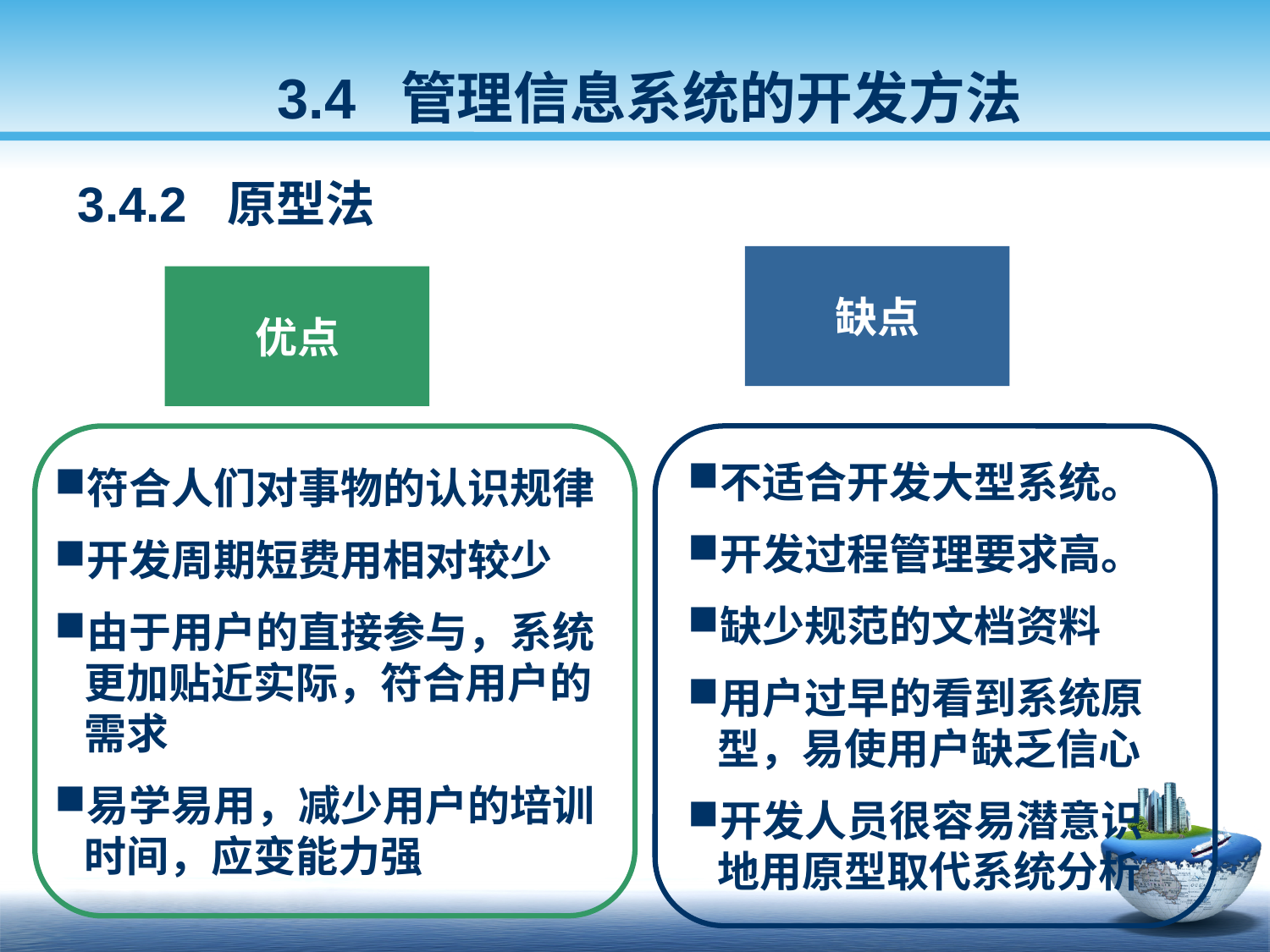

3.4  管理信息系统的开发方法
3.4.2  原型法
缺点
优点
符合人们对事物的认识规律
开发周期短费用相对较少
由于用户的直接参与，系统更加贴近实际，符合用户的需求
易学易用，减少用户的培训时间，应变能力强
不适合开发大型系统。
开发过程管理要求高。
缺少规范的文档资料
用户过早的看到系统原型，易使用户缺乏信心
开发人员很容易潜意识地用原型取代系统分析